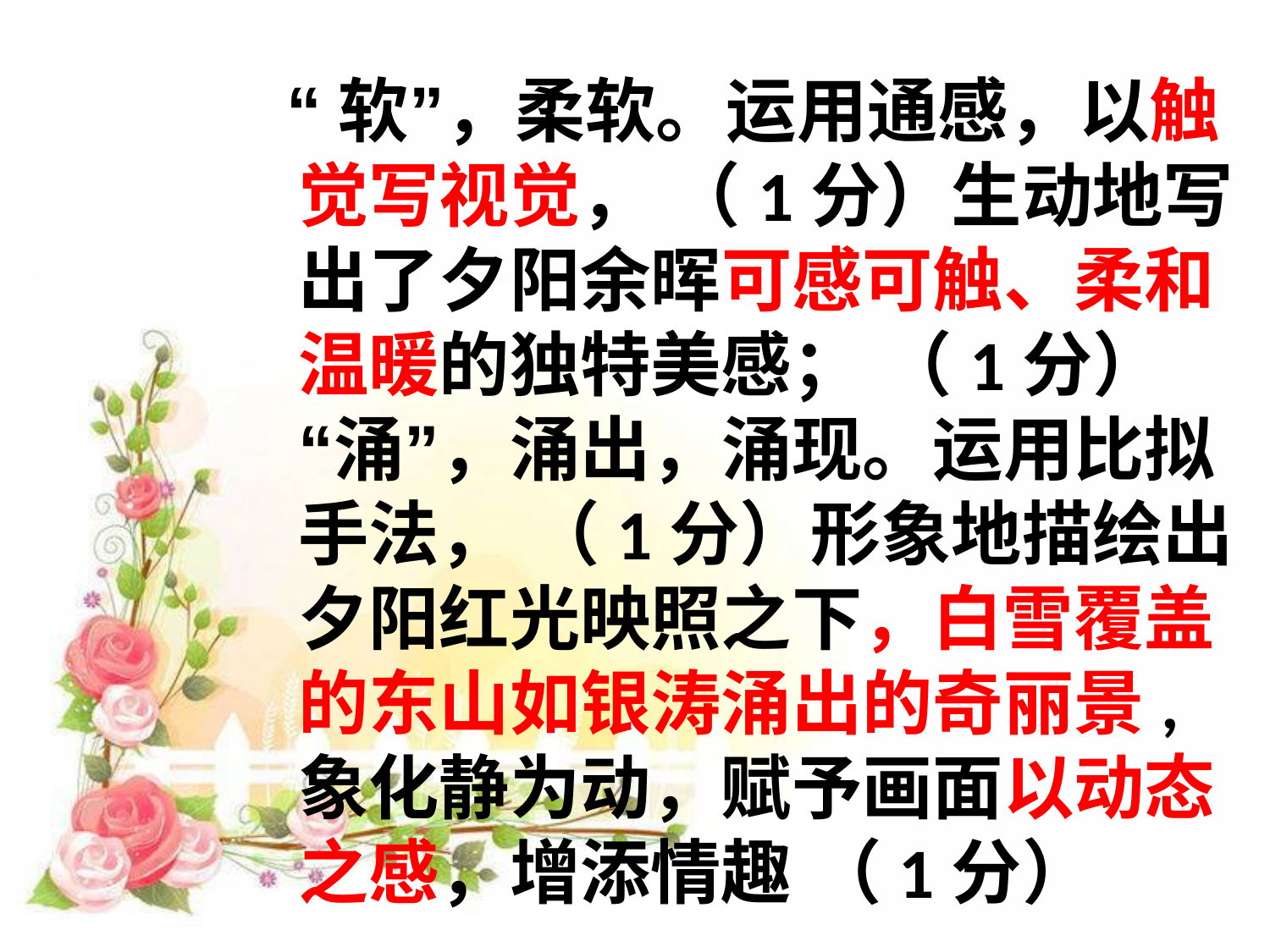

“软”，柔软。运用通感，以触觉写视觉， （1分）生动地写出了夕阳余晖可感可触、柔和温暖的独特美感； （1分）“涌”，涌出，涌现。运用比拟手法， （1分）形象地描绘出夕阳红光映照之下，白雪覆盖的东山如银涛涌出的奇丽景,象化静为动，赋予画面以动态之感，增添情趣 （1分）